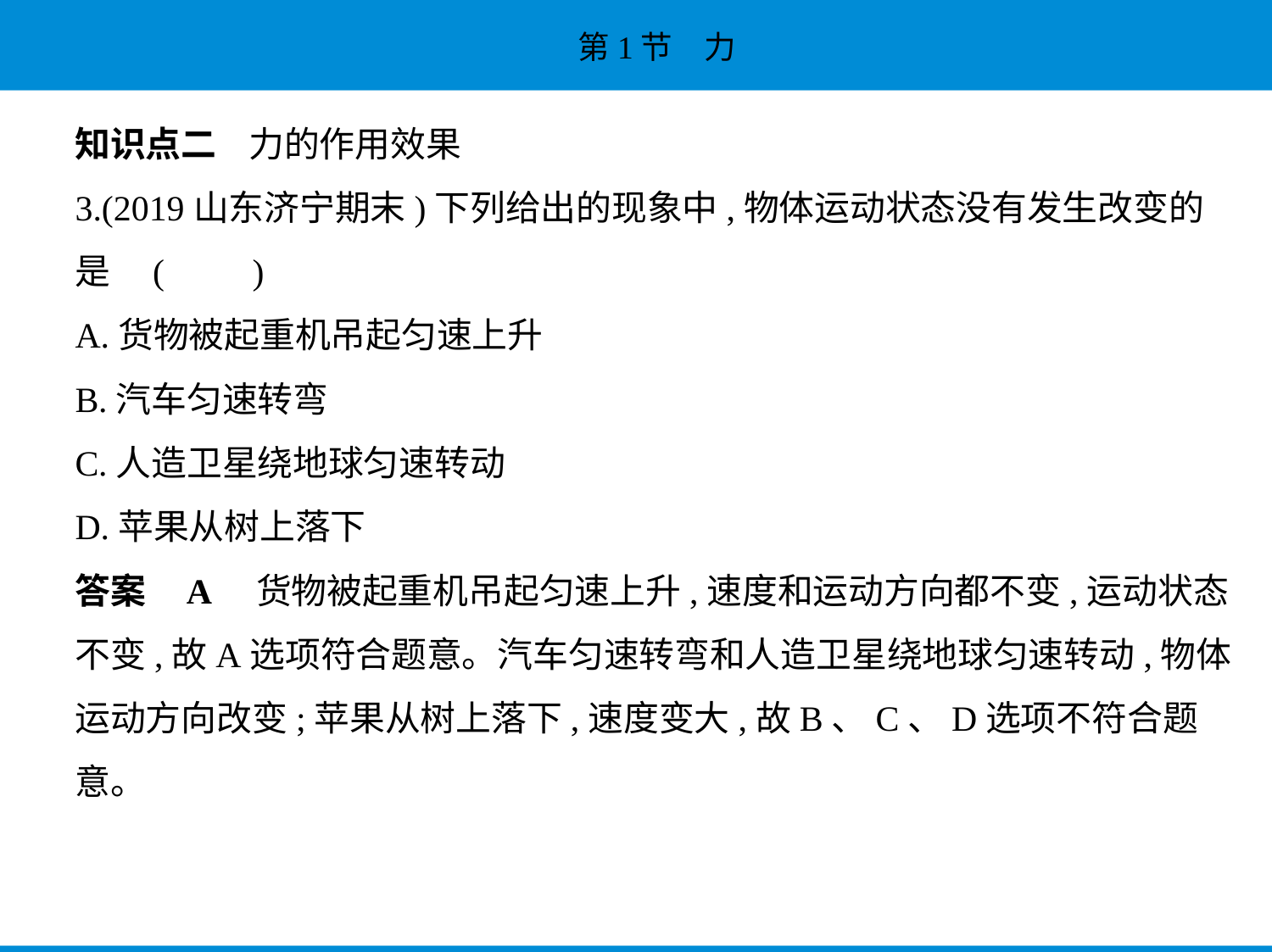

知识点二    力的作用效果
3.(2019山东济宁期末)下列给出的现象中,物体运动状态没有发生改变的
是 (　　)
A.货物被起重机吊起匀速上升
B.汽车匀速转弯
C.人造卫星绕地球匀速转动
D.苹果从树上落下
答案    A　货物被起重机吊起匀速上升,速度和运动方向都不变,运动状态
不变,故A选项符合题意。汽车匀速转弯和人造卫星绕地球匀速转动,物体
运动方向改变;苹果从树上落下,速度变大,故B、C、D选项不符合题意。